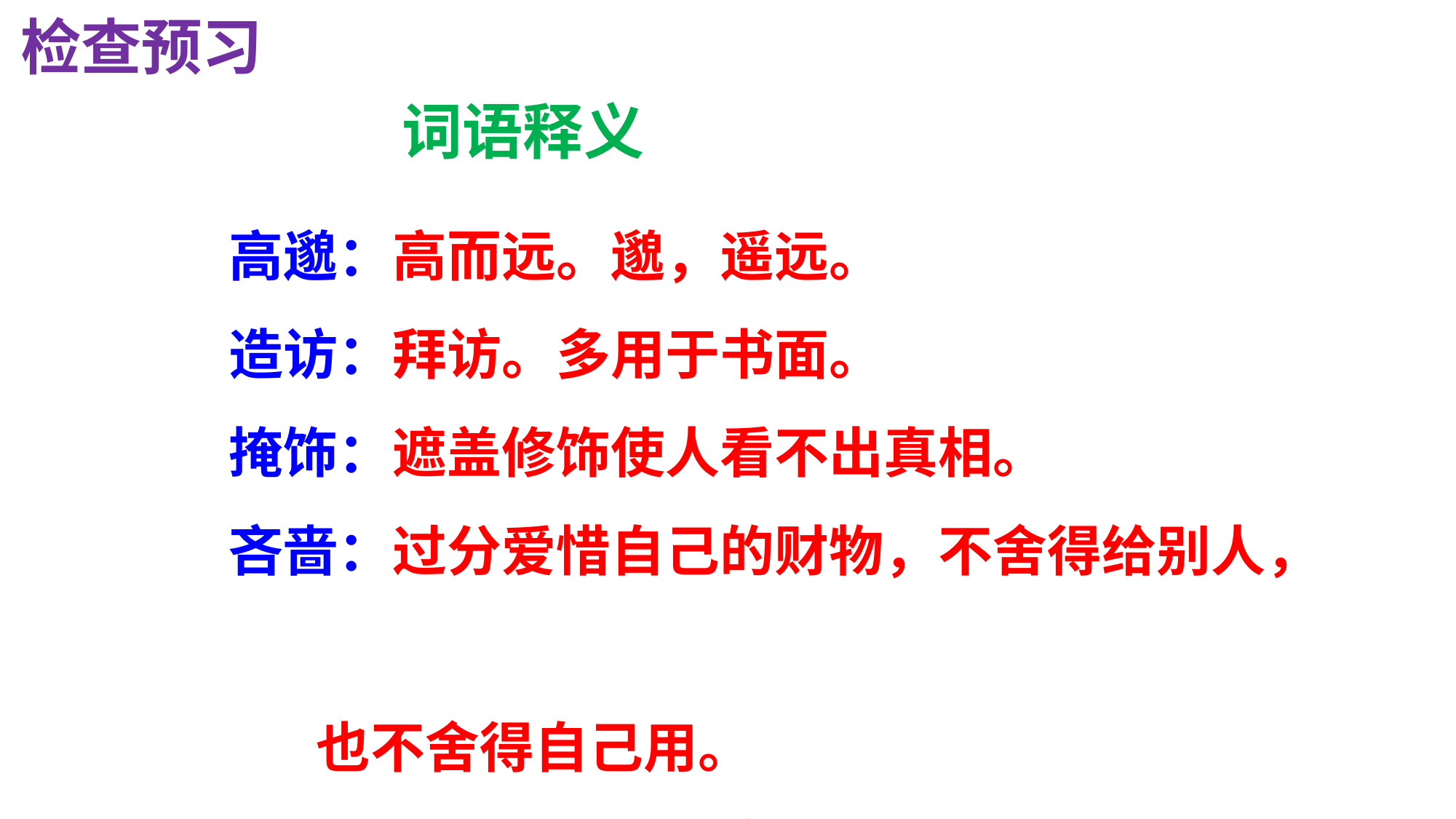

检查预习
词语释义
高邈：高而远。邈，遥远。
造访：拜访。多用于书面。
掩饰：遮盖修饰使人看不出真相。
吝啬：过分爱惜自己的财物，不舍得给别人，
      也不舍得自己用。
静谧：安静。谧，安宁、平静。